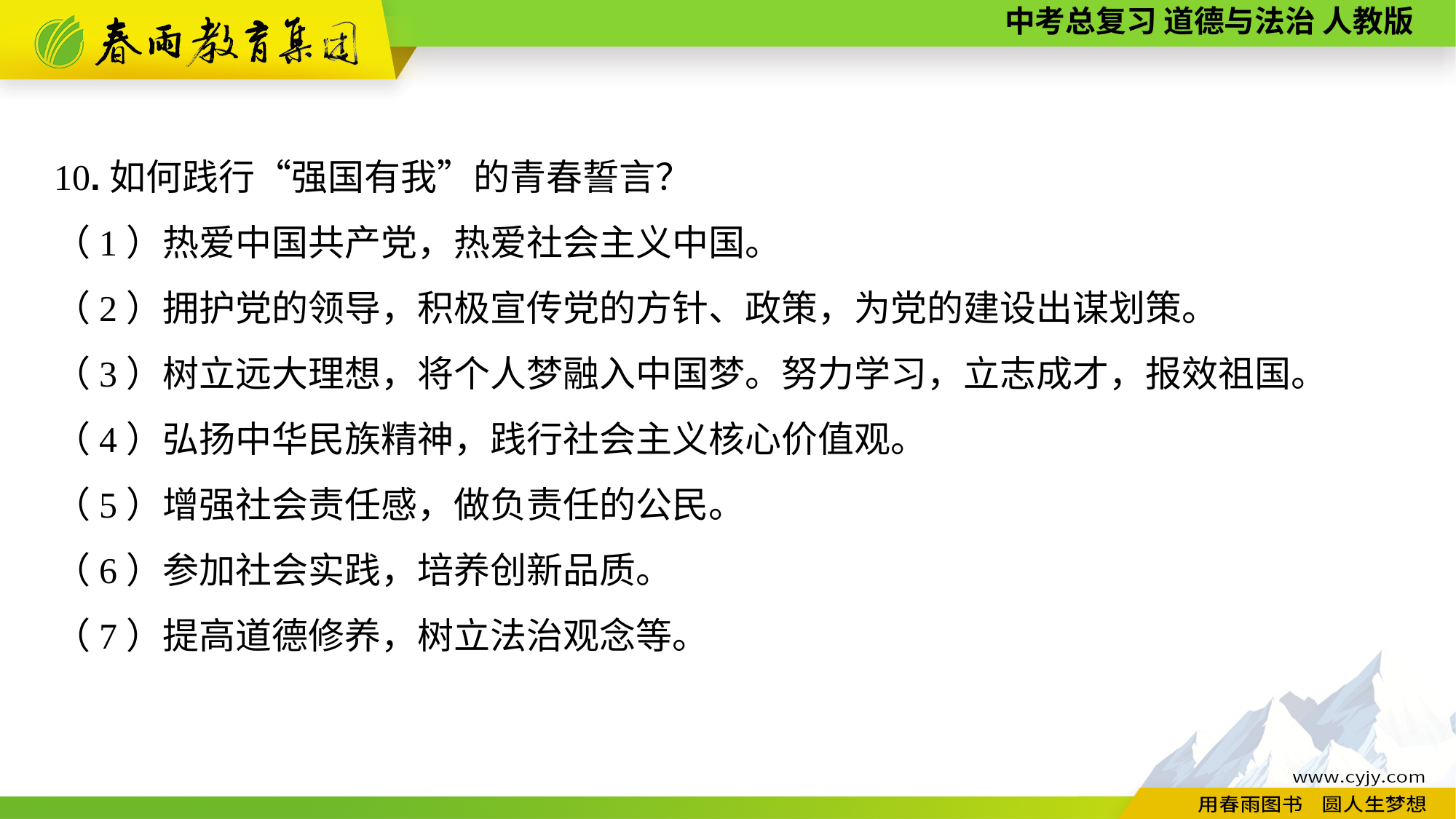

10.如何践行“强国有我”的青春誓言？
（1）热爱中国共产党，热爱社会主义中国。
（2）拥护党的领导，积极宣传党的方针、政策，为党的建设出谋划策。
（3）树立远大理想，将个人梦融入中国梦。努力学习，立志成才，报效祖国。
（4）弘扬中华民族精神，践行社会主义核心价值观。
（5）增强社会责任感，做负责任的公民。
（6）参加社会实践，培养创新品质。
（7）提高道德修养，树立法治观念等。